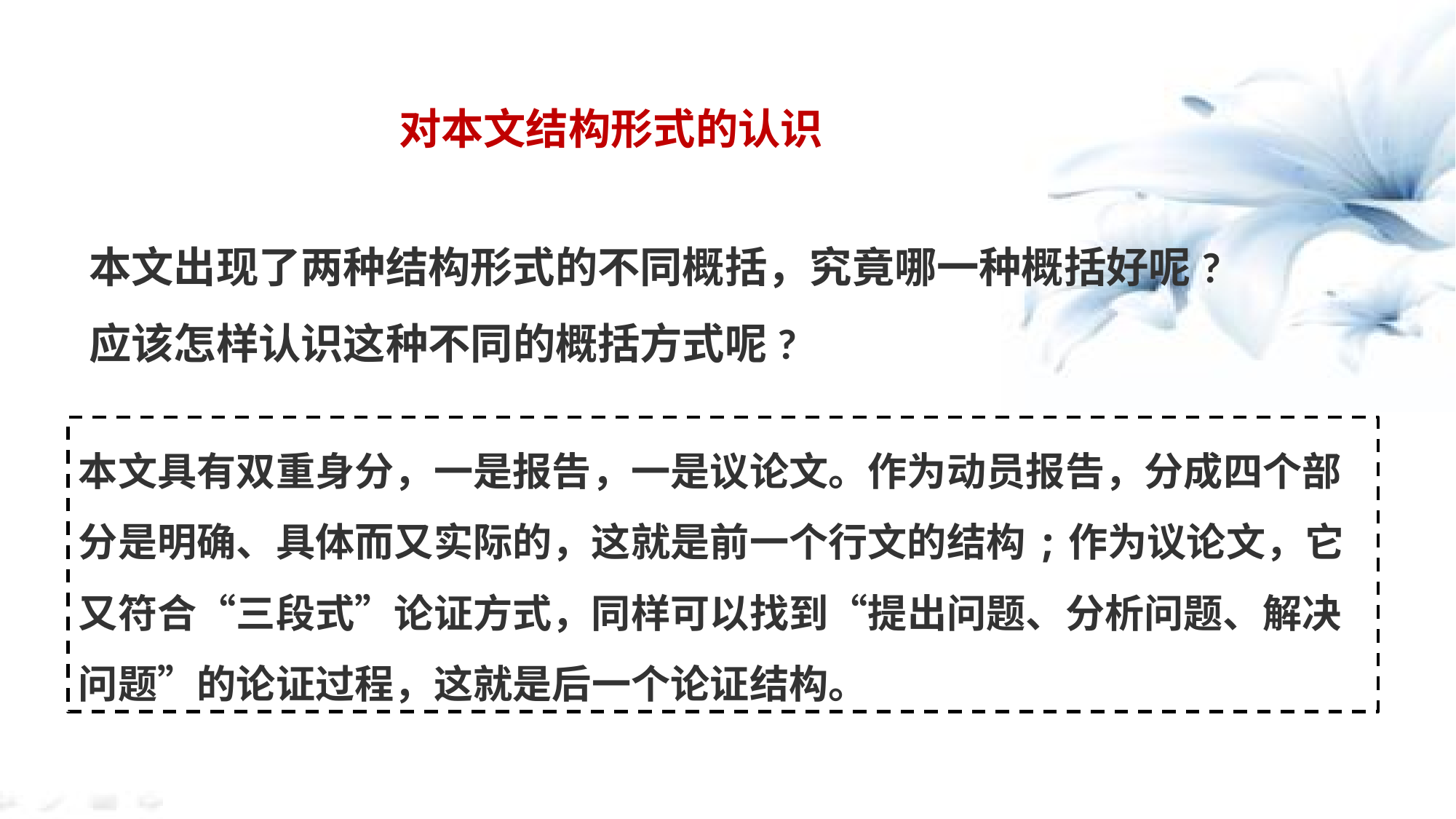

对本文结构形式的认识
本文出现了两种结构形式的不同概括，究竟哪一种概括好呢?应该怎样认识这种不同的概括方式呢?
本文具有双重身分，一是报告，一是议论文。作为动员报告，分成四个部分是明确、具体而又实际的，这就是前一个行文的结构;作为议论文，它又符合“三段式”论证方式，同样可以找到“提出问题、分析问题、解决问题”的论证过程，这就是后一个论证结构。